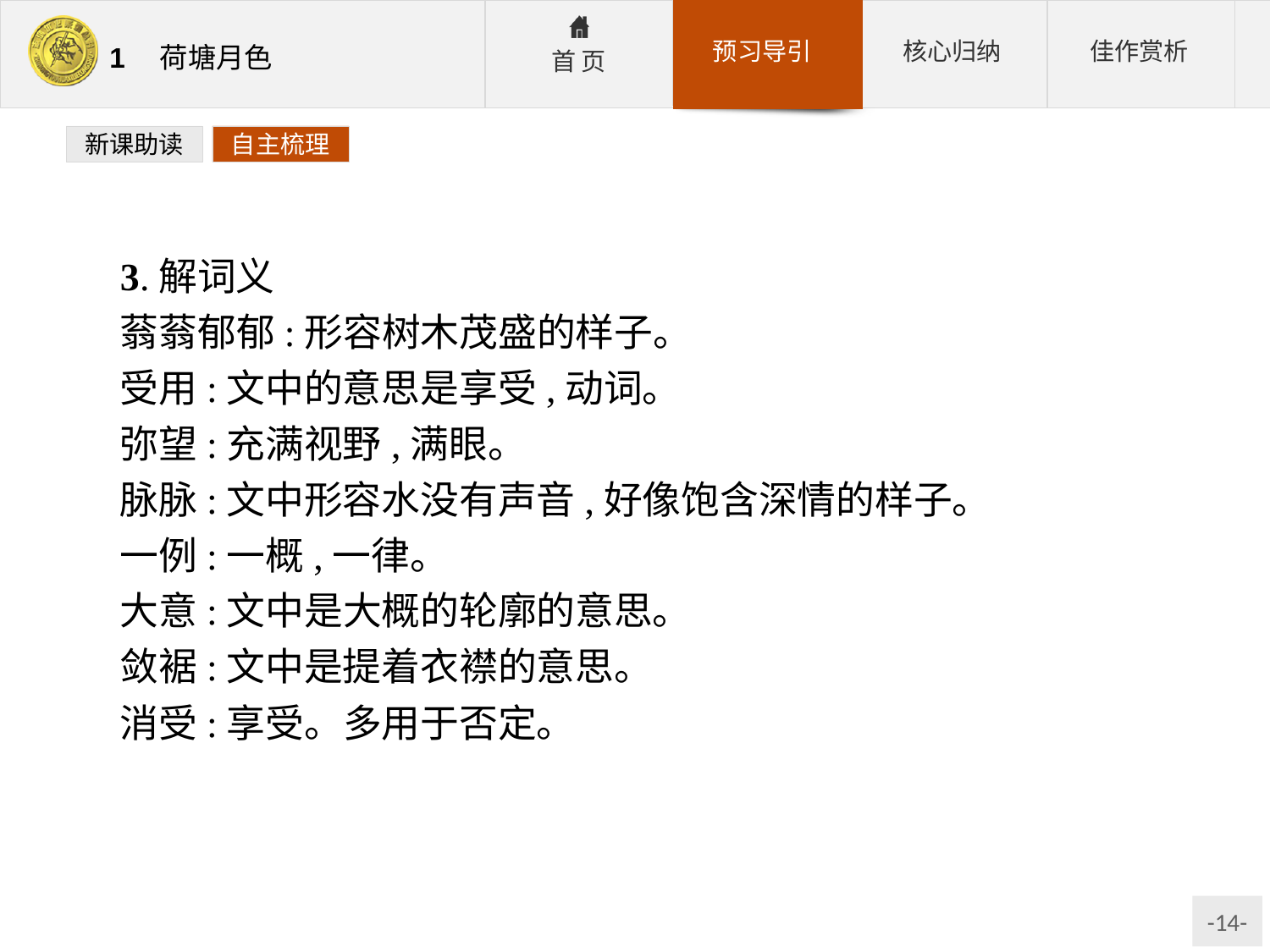

新课助读
自主梳理
3.解词义
蓊蓊郁郁:形容树木茂盛的样子。
受用:文中的意思是享受,动词。
弥望:充满视野,满眼。
脉脉:文中形容水没有声音,好像饱含深情的样子。
一例:一概,一律。
大意:文中是大概的轮廓的意思。
敛裾:文中是提着衣襟的意思。
消受:享受。多用于否定。